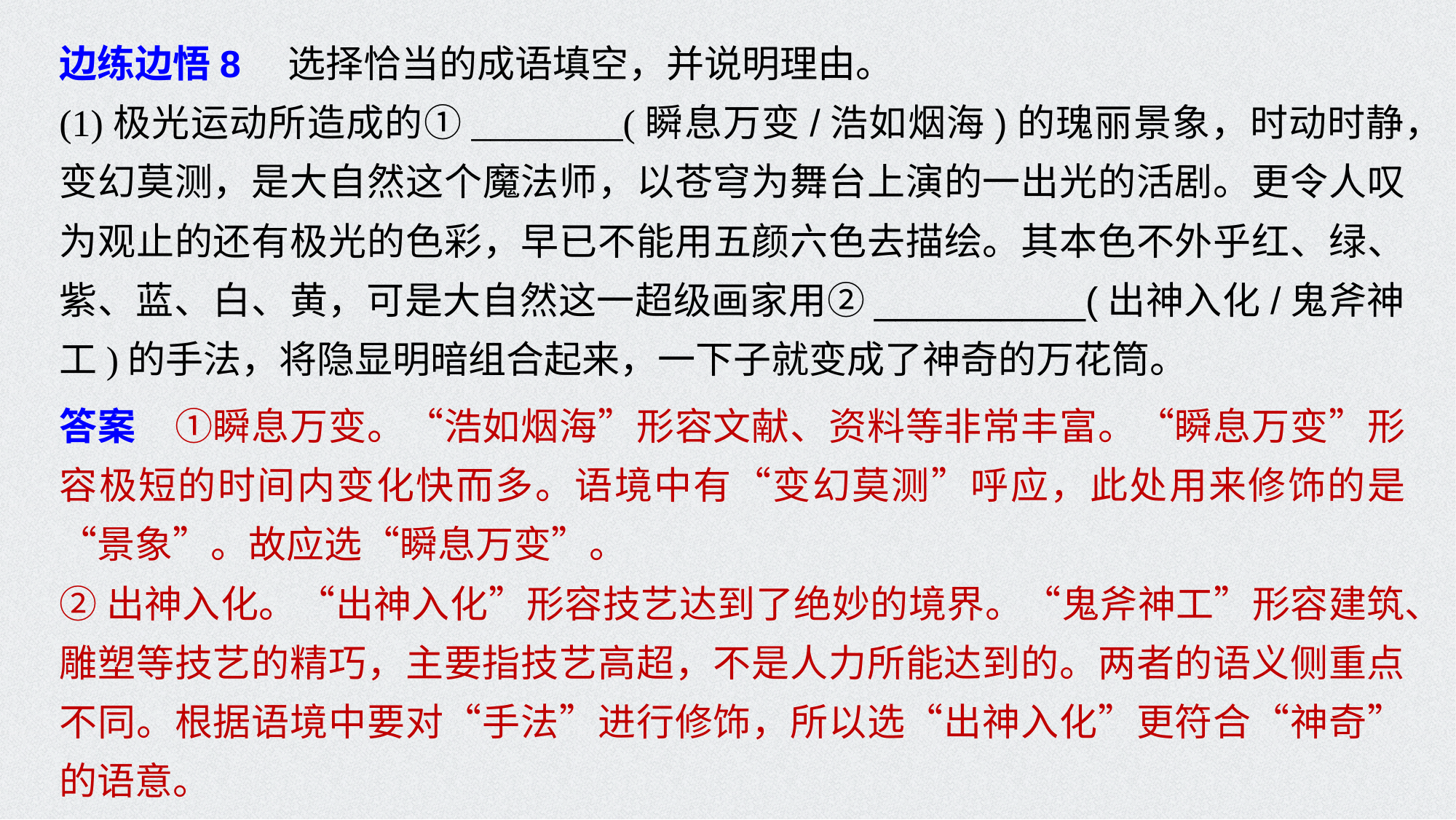

边练边悟8　选择恰当的成语填空，并说明理由。
(1)极光运动所造成的①________(瞬息万变/浩如烟海)的瑰丽景象，时动时静，变幻莫测，是大自然这个魔法师，以苍穹为舞台上演的一出光的活剧。更令人叹为观止的还有极光的色彩，早已不能用五颜六色去描绘。其本色不外乎红、绿、紫、蓝、白、黄，可是大自然这一超级画家用②__________(出神入化/鬼斧神工)的手法，将隐显明暗组合起来，一下子就变成了神奇的万花筒。
答案　①瞬息万变。“浩如烟海”形容文献、资料等非常丰富。“瞬息万变”形容极短的时间内变化快而多。语境中有“变幻莫测”呼应，此处用来修饰的是“景象”。故应选“瞬息万变”。
②出神入化。“出神入化”形容技艺达到了绝妙的境界。“鬼斧神工”形容建筑、雕塑等技艺的精巧，主要指技艺高超，不是人力所能达到的。两者的语义侧重点不同。根据语境中要对“手法”进行修饰，所以选“出神入化”更符合“神奇”的语意。